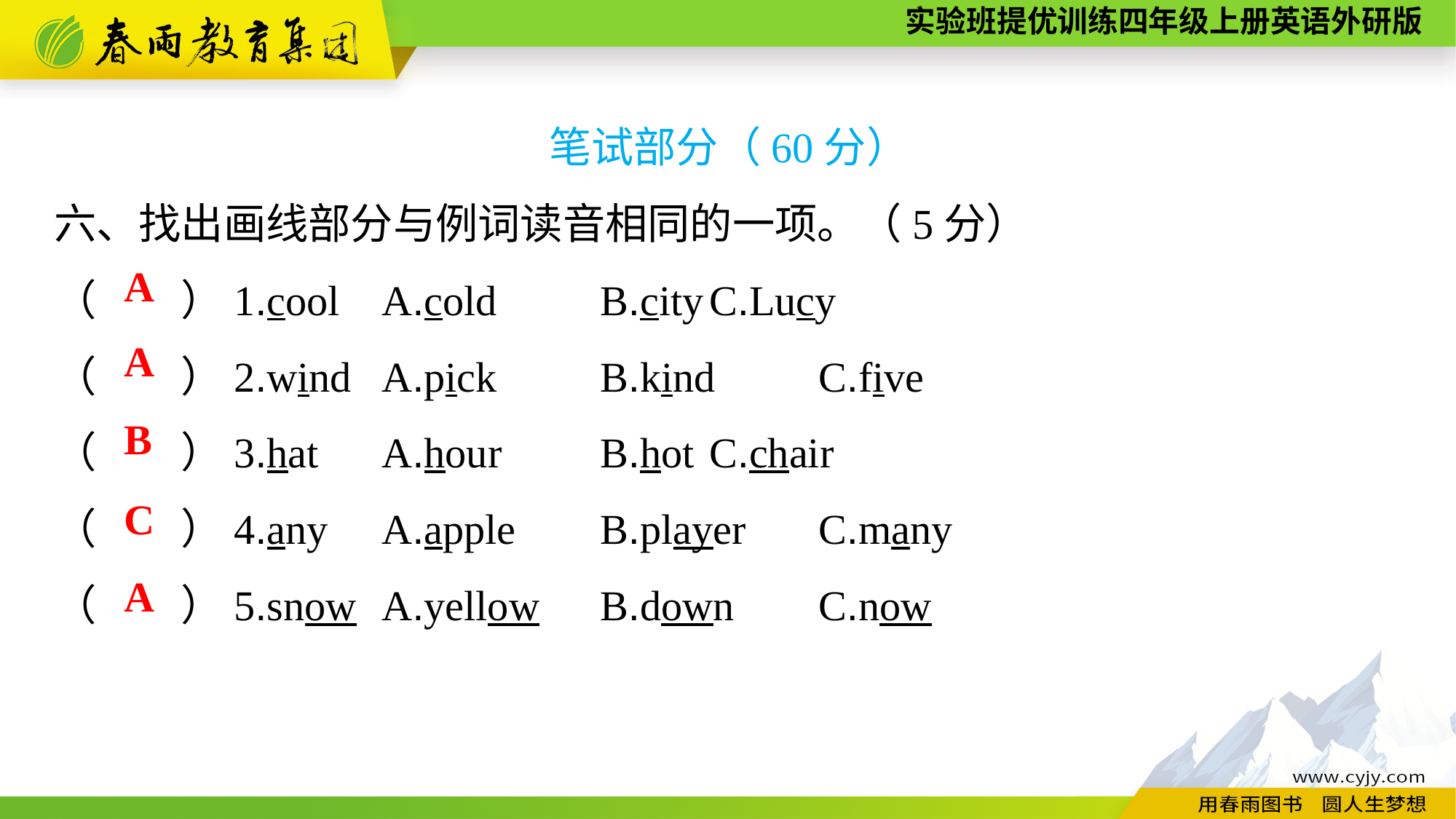

笔试部分（60分）
六、找出画线部分与例词读音相同的一项。（5分）
（　　）1.cool	A.cold	B.city	C.Lucy
（　　）2.wind	A.pick	B.kind	C.five
（　　）3.hat	A.hour	B.hot	C.chair
（　　）4.any	A.apple	B.player	C.many
（　　）5.snow	A.yellow	B.down	C.now
A
A
B
C
A